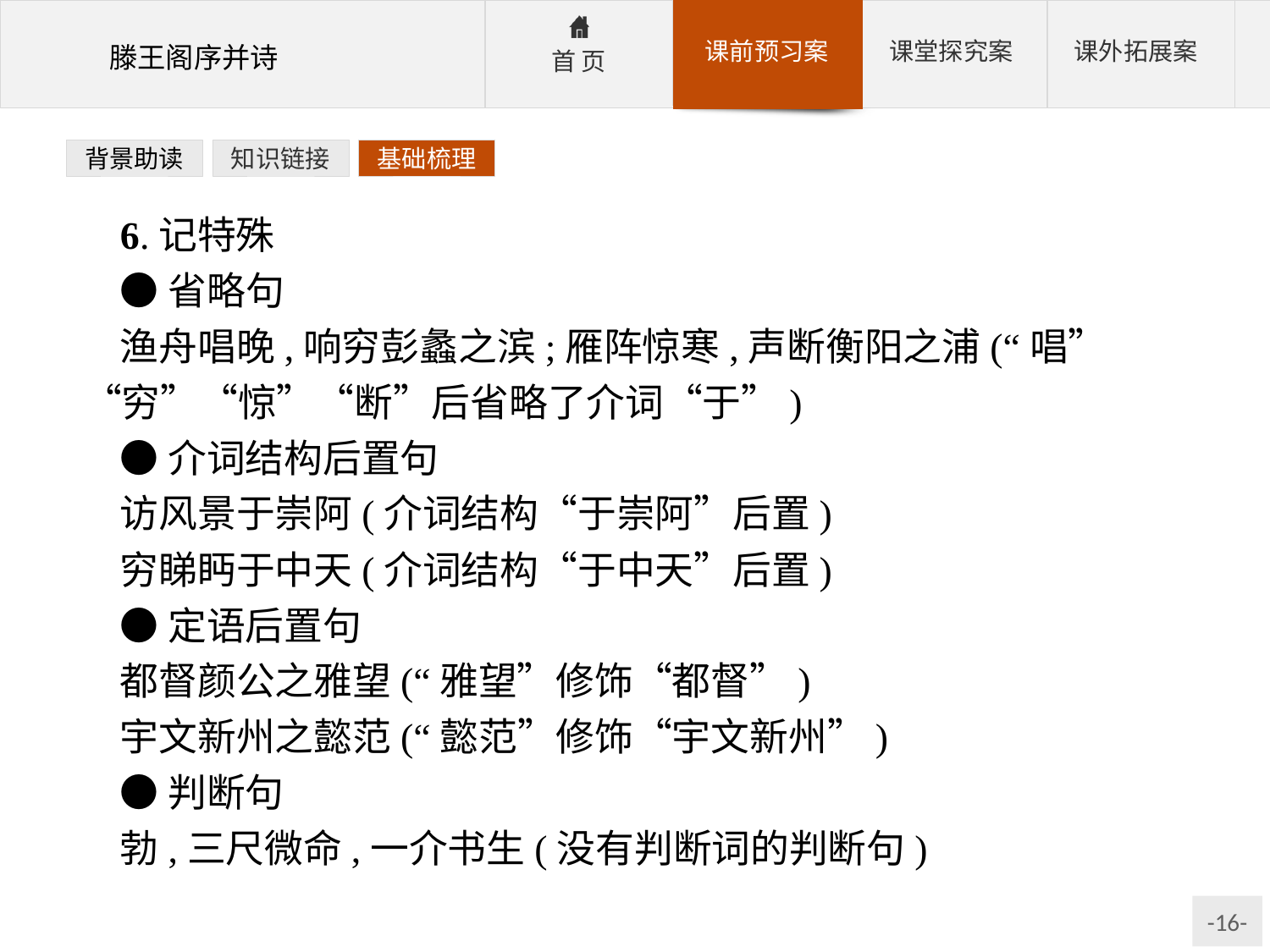

背景助读
知识链接
基础梳理
6.记特殊
●省略句
渔舟唱晚,响穷彭蠡之滨;雁阵惊寒,声断衡阳之浦(“唱”“穷”“惊”“断”后省略了介词“于”)
●介词结构后置句
访风景于崇阿(介词结构“于崇阿”后置)
穷睇眄于中天(介词结构“于中天”后置)
●定语后置句
都督颜公之雅望(“雅望”修饰“都督”)
宇文新州之懿范(“懿范”修饰“宇文新州”)
●判断句
勃,三尺微命,一介书生(没有判断词的判断句)